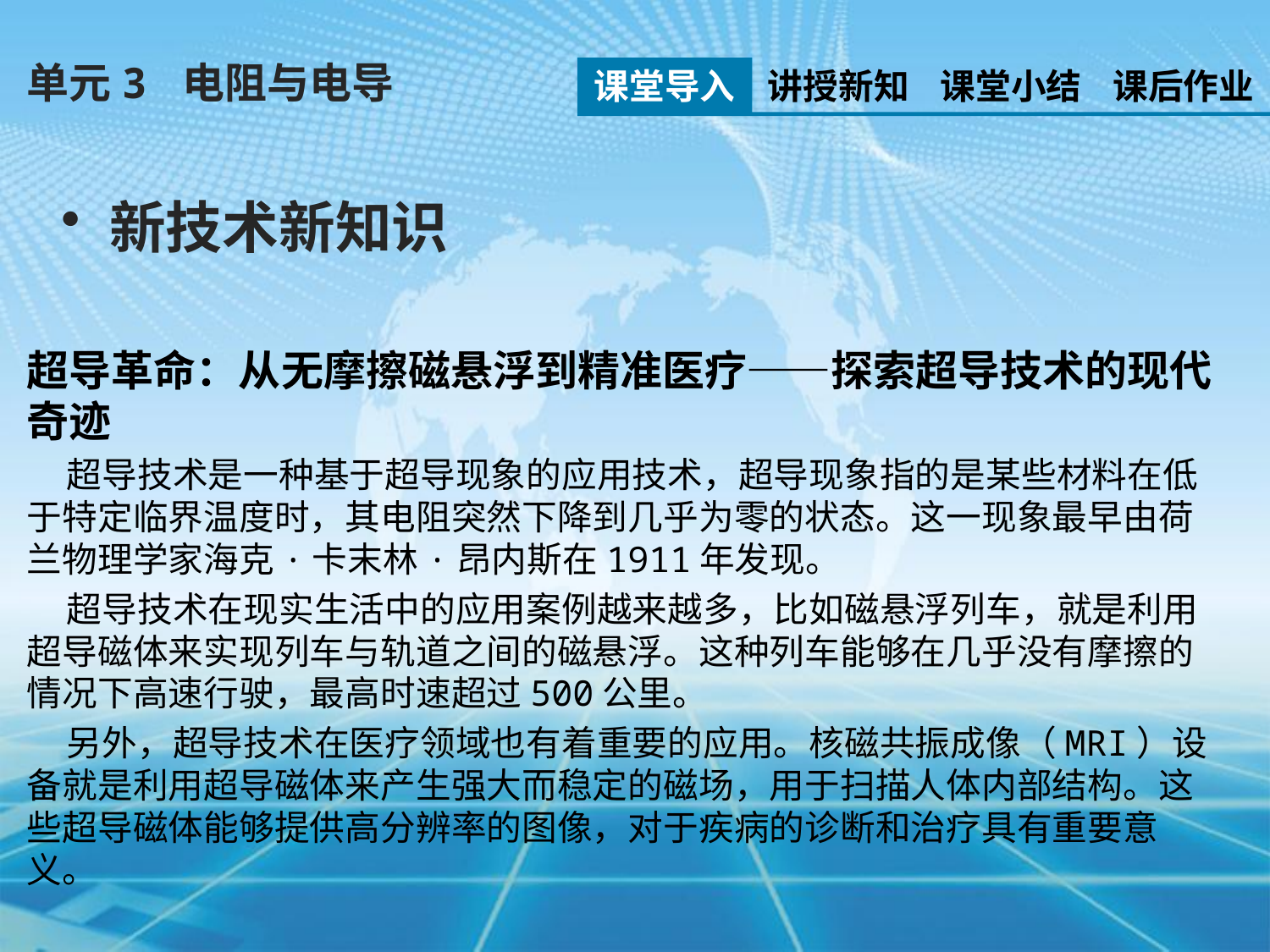

单元3 电阻与电导
课堂导入
讲授新知
课堂小结
课后作业
新技术新知识
超导革命：从无摩擦磁悬浮到精准医疗——探索超导技术的现代奇迹
    超导技术是一种基于超导现象的应用技术，超导现象指的是某些材料在低于特定临界温度时，其电阻突然下降到几乎为零的状态。这一现象最早由荷兰物理学家海克·卡末林·昂内斯在1911年发现。
    超导技术在现实生活中的应用案例越来越多，比如磁悬浮列车，就是利用超导磁体来实现列车与轨道之间的磁悬浮。这种列车能够在几乎没有摩擦的情况下高速行驶，最高时速超过500公里。
    另外，超导技术在医疗领域也有着重要的应用。核磁共振成像（MRI）设备就是利用超导磁体来产生强大而稳定的磁场，用于扫描人体内部结构。这些超导磁体能够提供高分辨率的图像，对于疾病的诊断和治疗具有重要意义。